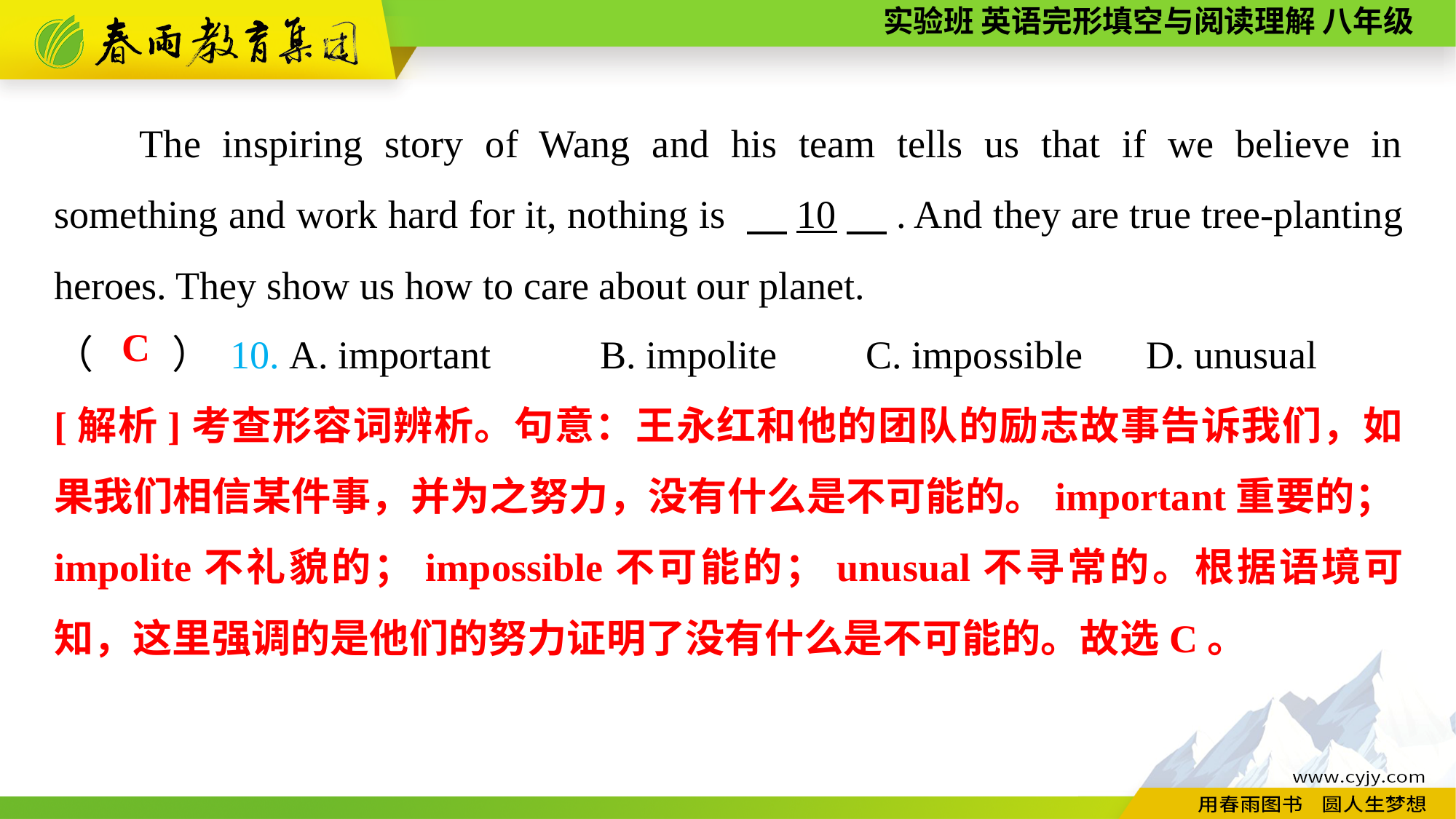

The inspiring story of Wang and his team tells us that if we believe in something and work hard for it, nothing is 　10　. And they are true tree-planting heroes. They show us how to care about our planet.
（　　） 10. A. important	B. impolite         C. impossible	D. unusual
C
[解析]考查形容词辨析。句意：王永红和他的团队的励志故事告诉我们，如果我们相信某件事，并为之努力，没有什么是不可能的。important重要的；impolite不礼貌的；impossible不可能的；unusual不寻常的。根据语境可知，这里强调的是他们的努力证明了没有什么是不可能的。故选C。